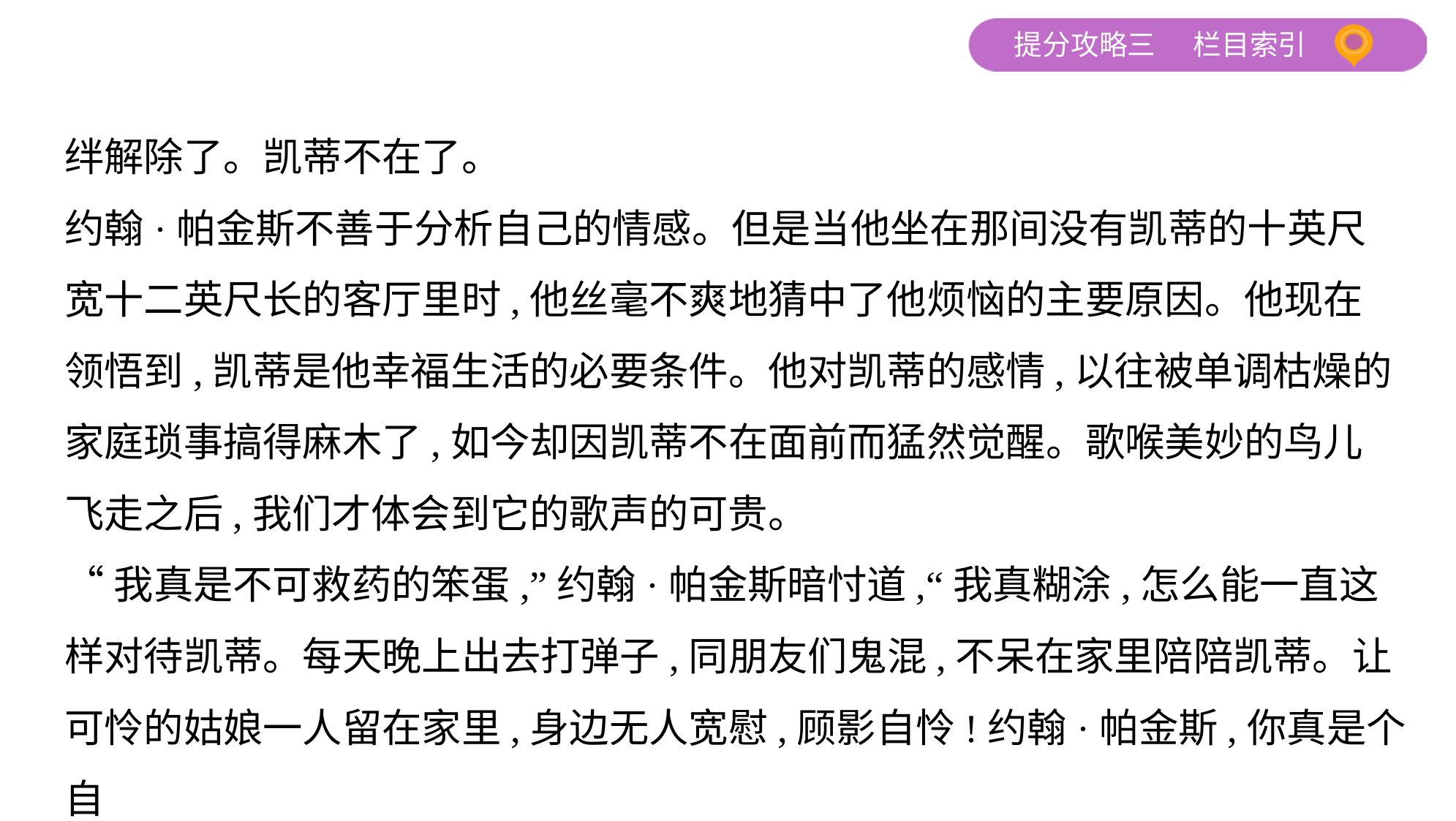

绊解除了。凯蒂不在了。
约翰·帕金斯不善于分析自己的情感。但是当他坐在那间没有凯蒂的十英尺
宽十二英尺长的客厅里时,他丝毫不爽地猜中了他烦恼的主要原因。他现在
领悟到,凯蒂是他幸福生活的必要条件。他对凯蒂的感情,以往被单调枯燥的
家庭琐事搞得麻木了,如今却因凯蒂不在面前而猛然觉醒。歌喉美妙的鸟儿
飞走之后,我们才体会到它的歌声的可贵。
“我真是不可救药的笨蛋,”约翰·帕金斯暗忖道,“我真糊涂,怎么能一直这
样对待凯蒂。每天晚上出去打弹子,同朋友们鬼混,不呆在家里陪陪凯蒂。让
可怜的姑娘一人留在家里,身边无人宽慰,顾影自怜!约翰·帕金斯,你真是个自